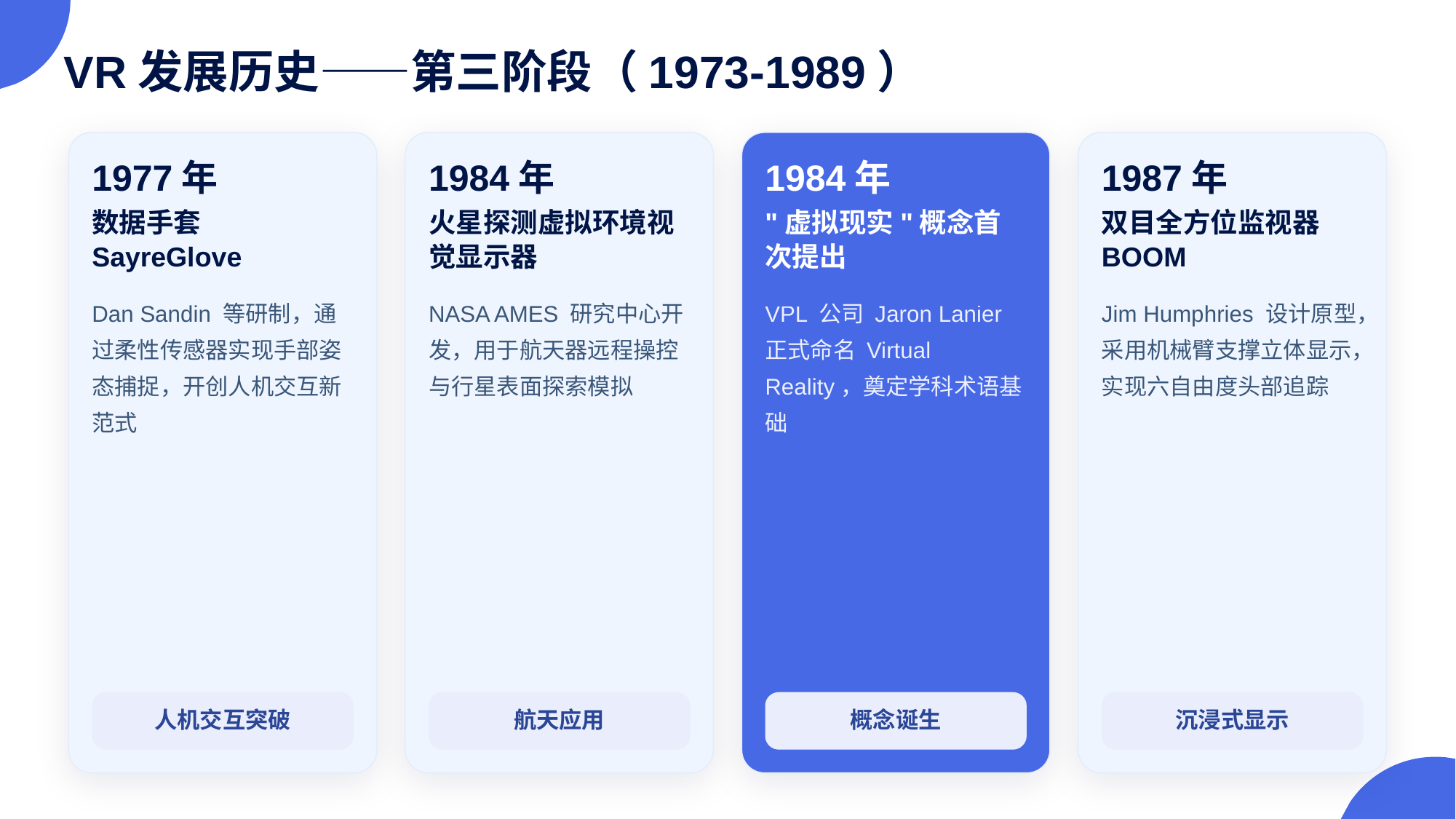

VR发展历史——第三阶段（1973-1989）

1977年
1984年
1984年
1987年
数据手套 SayreGlove
火星探测虚拟环境视觉显示器
"虚拟现实"概念首次提出
双目全方位监视器 BOOM
Dan Sandin 等研制，通过柔性传感器实现手部姿态捕捉，开创人机交互新范式
NASA AMES 研究中心开发，用于航天器远程操控与行星表面探索模拟
VPL 公司 Jaron Lanier 正式命名 Virtual Reality，奠定学科术语基础
Jim Humphries 设计原型，采用机械臂支撑立体显示，实现六自由度头部追踪

人机交互突破
航天应用
概念诞生
沉浸式显示